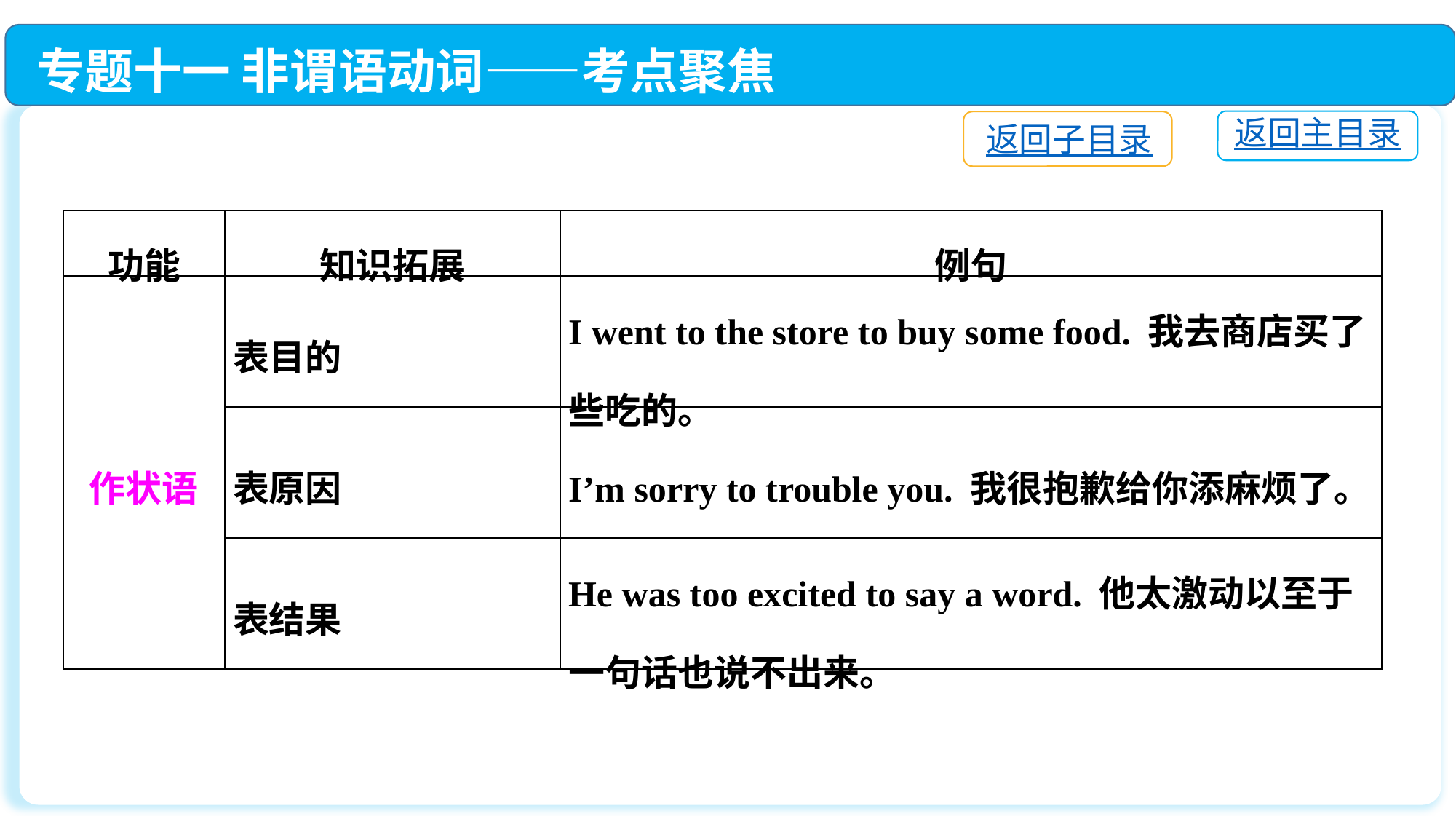

专题十一 非谓语动词——考点聚焦

返回主目录

返回子目录
| 功能 | 知识拓展 | 例句 |
| --- | --- | --- |
| 作状语 | 表目的 | I went to the store to buy some food. 我去商店买了些吃的。 |
|  | 表原因 | I’m sorry to trouble you. 我很抱歉给你添麻烦了。 |
|  | 表结果 | He was too excited to say a word. 他太激动以至于一句话也说不出来。 |